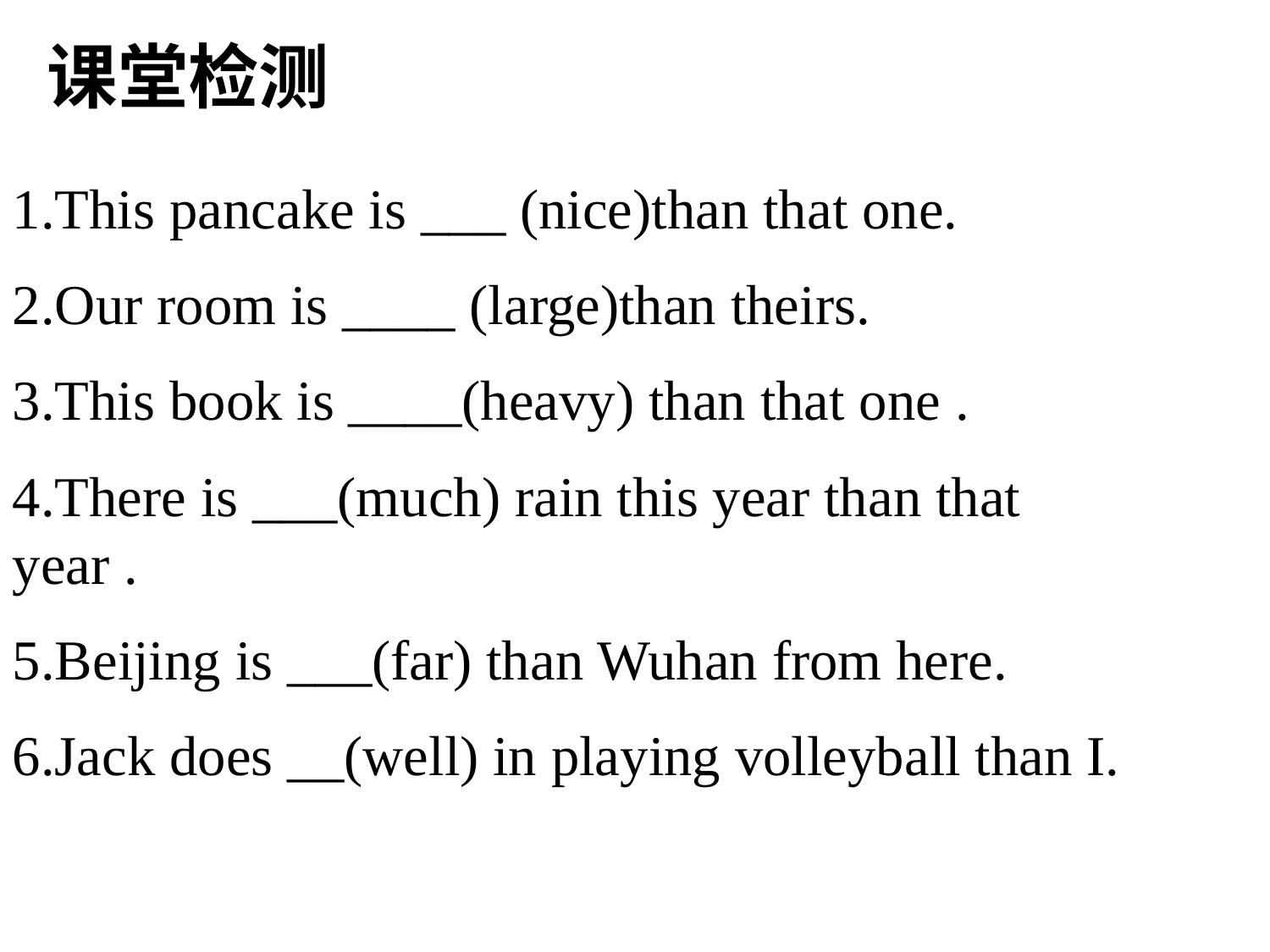

课堂检测
1.This pancake is ___ (nice)than that one.
2.Our room is ____ (large)than theirs.
3.This book is ____(heavy) than that one .
4.There is ___(much) rain this year than that year .
5.Beijing is ___(far) than Wuhan from here.
6.Jack does __(well) in playing volleyball than I.